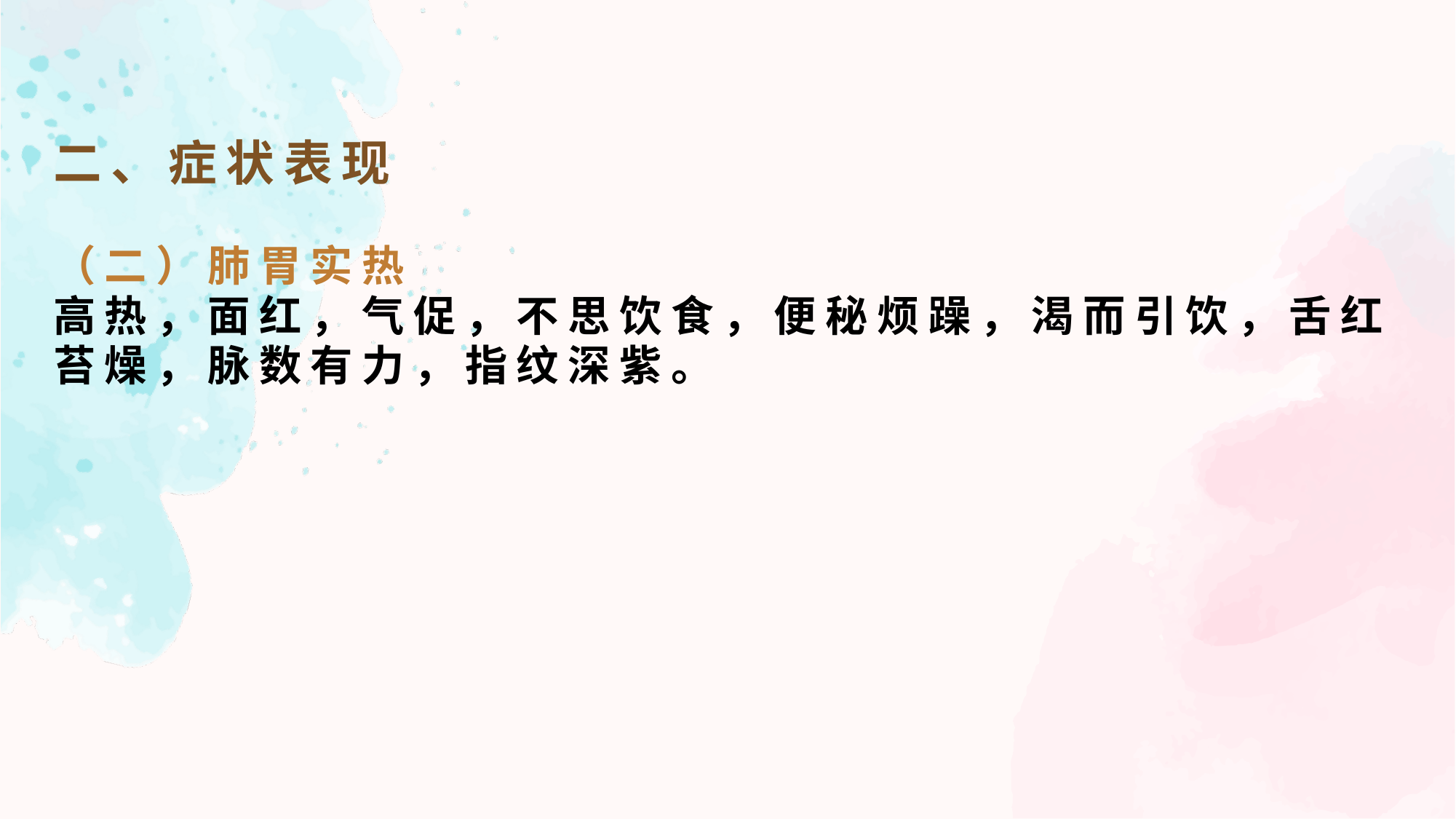

二、症状表现

（二）肺胃实热
高热，面红，气促，不思饮食，便秘烦躁，渴而引饮，舌红苔燥，脉数有力，指纹深紫。